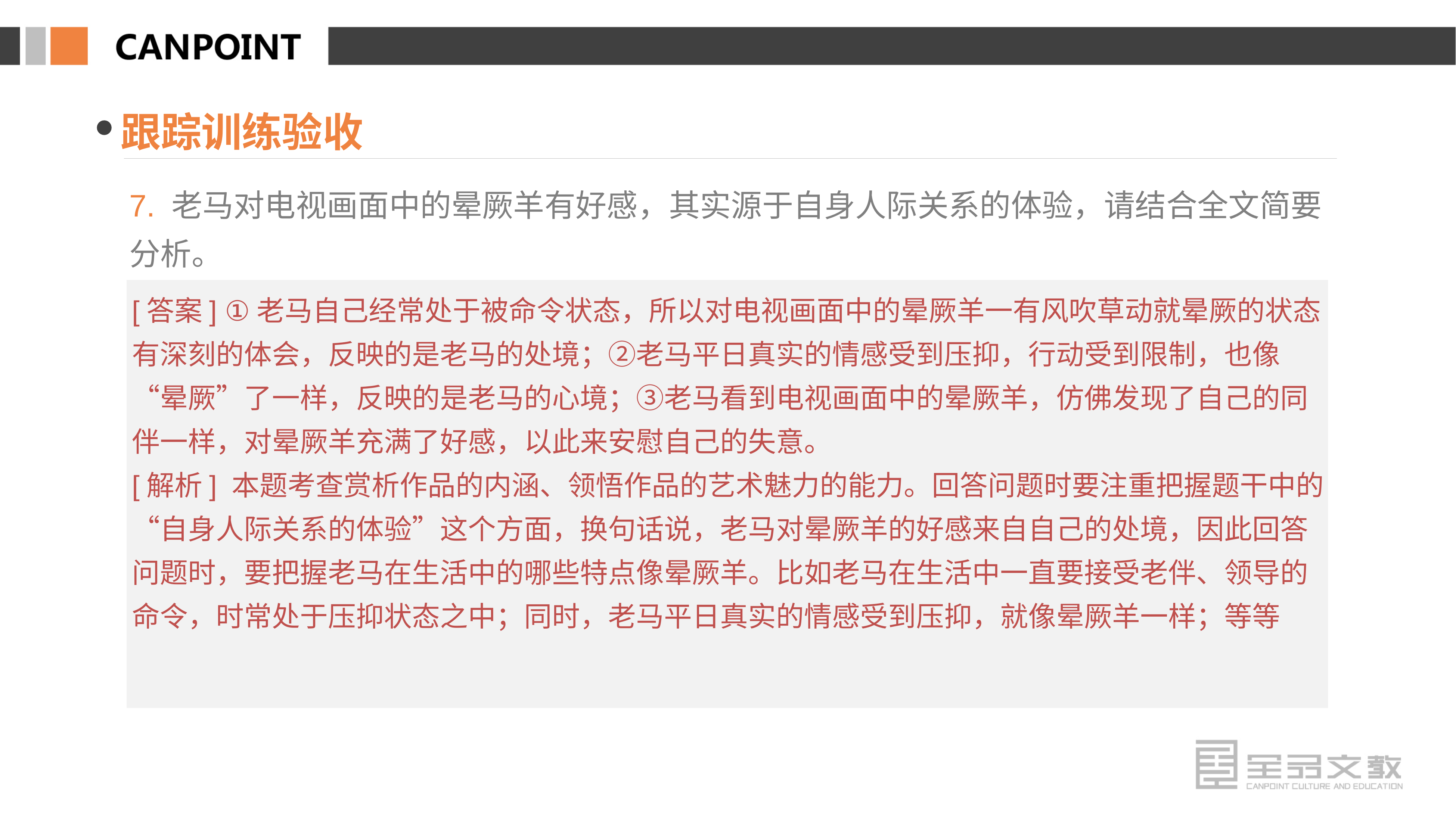

跟踪训练验收

7. 老马对电视画面中的晕厥羊有好感，其实源于自身人际关系的体验，请结合全文简要分析。

[答案] ①老马自己经常处于被命令状态，所以对电视画面中的晕厥羊一有风吹草动就晕厥的状态有深刻的体会，反映的是老马的处境；②老马平日真实的情感受到压抑，行动受到限制，也像“晕厥”了一样，反映的是老马的心境；③老马看到电视画面中的晕厥羊，仿佛发现了自己的同伴一样，对晕厥羊充满了好感，以此来安慰自己的失意。
[解析] 本题考查赏析作品的内涵、领悟作品的艺术魅力的能力。回答问题时要注重把握题干中的“自身人际关系的体验”这个方面，换句话说，老马对晕厥羊的好感来自自己的处境，因此回答问题时，要把握老马在生活中的哪些特点像晕厥羊。比如老马在生活中一直要接受老伴、领导的命令，时常处于压抑状态之中；同时，老马平日真实的情感受到压抑，就像晕厥羊一样；等等